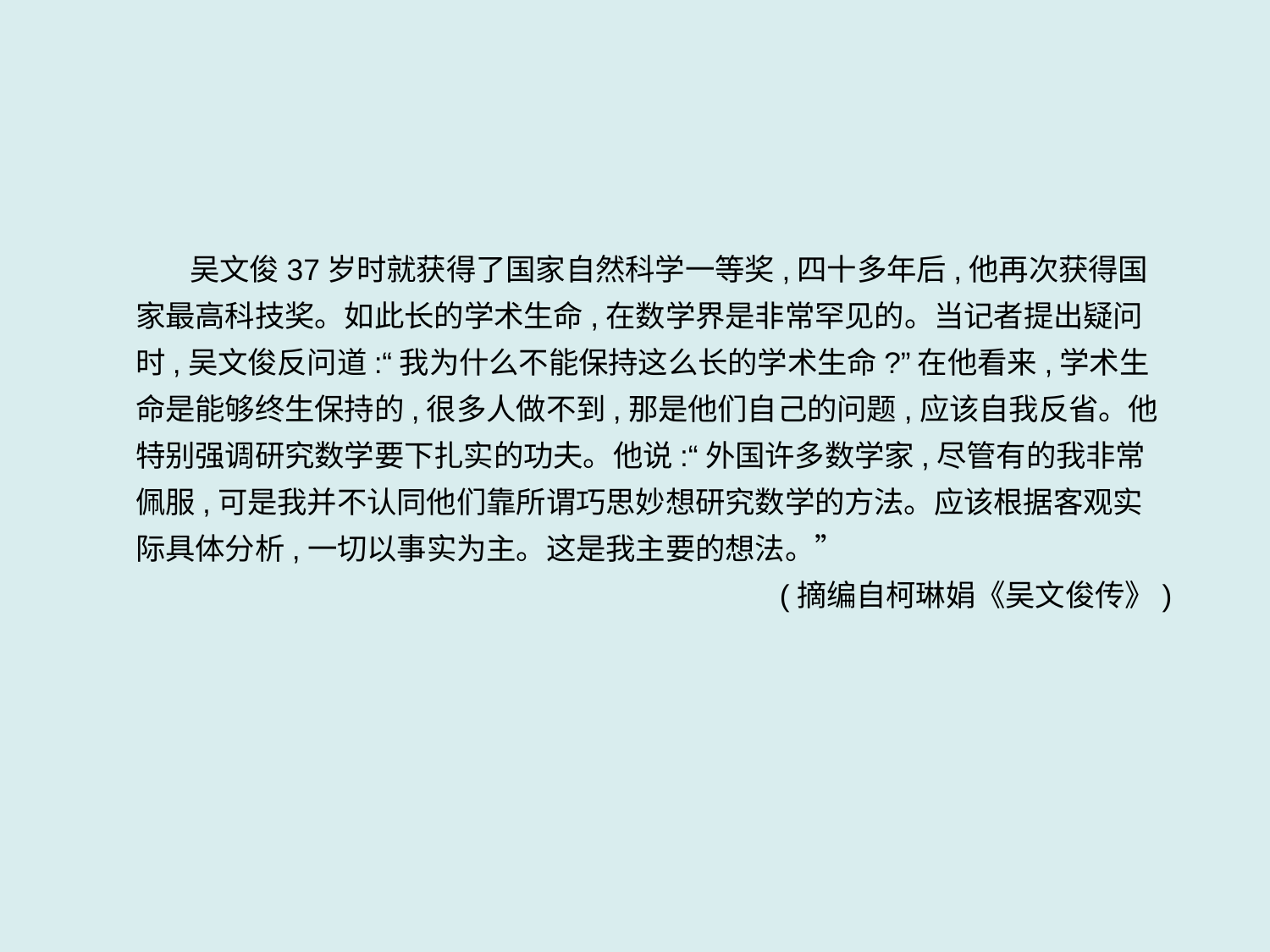

吴文俊37岁时就获得了国家自然科学一等奖,四十多年后,他再次获得国家最高科技奖。如此长的学术生命,在数学界是非常罕见的。当记者提出疑问时,吴文俊反问道:“我为什么不能保持这么长的学术生命?”在他看来,学术生命是能够终生保持的,很多人做不到,那是他们自己的问题,应该自我反省。他特别强调研究数学要下扎实的功夫。他说:“外国许多数学家,尽管有的我非常佩服,可是我并不认同他们靠所谓巧思妙想研究数学的方法。应该根据客观实际具体分析,一切以事实为主。这是我主要的想法。”
(摘编自柯琳娟《吴文俊传》)